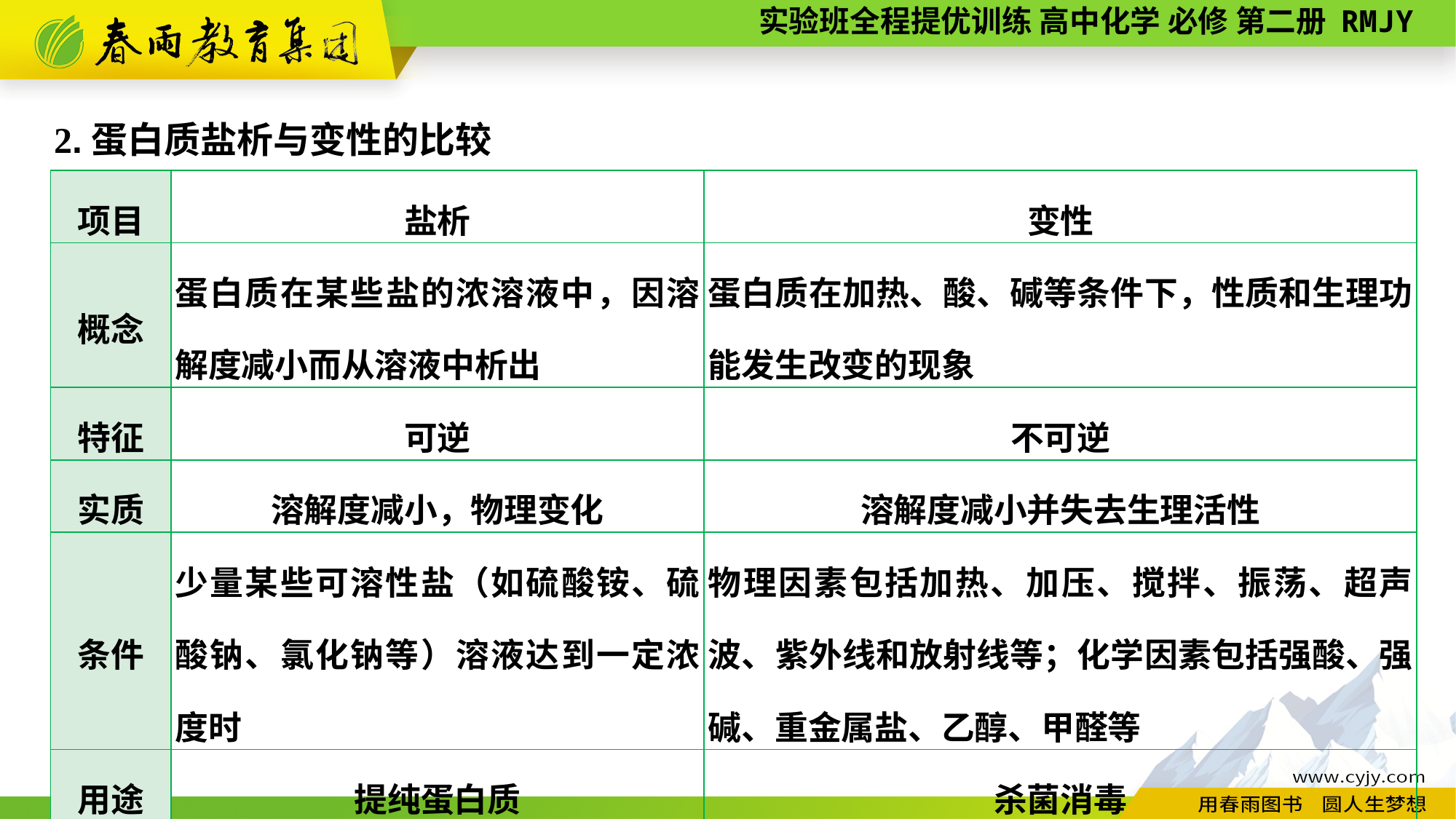

2.蛋白质盐析与变性的比较
| 项目 | 盐析 | 变性 |
| --- | --- | --- |
| 概念 | 蛋白质在某些盐的浓溶液中，因溶解度减小而从溶液中析出 | 蛋白质在加热、酸、碱等条件下，性质和生理功能发生改变的现象 |
| 特征 | 可逆 | 不可逆 |
| 实质 | 溶解度减小，物理变化 | 溶解度减小并失去生理活性 |
| 条件 | 少量某些可溶性盐（如硫酸铵、硫酸钠、氯化钠等）溶液达到一定浓度时 | 物理因素包括加热、加压、搅拌、振荡、超声波、紫外线和放射线等；化学因素包括强酸、强碱、重金属盐、乙醇、甲醛等 |
| 用途 | 提纯蛋白质 | 杀菌消毒 |